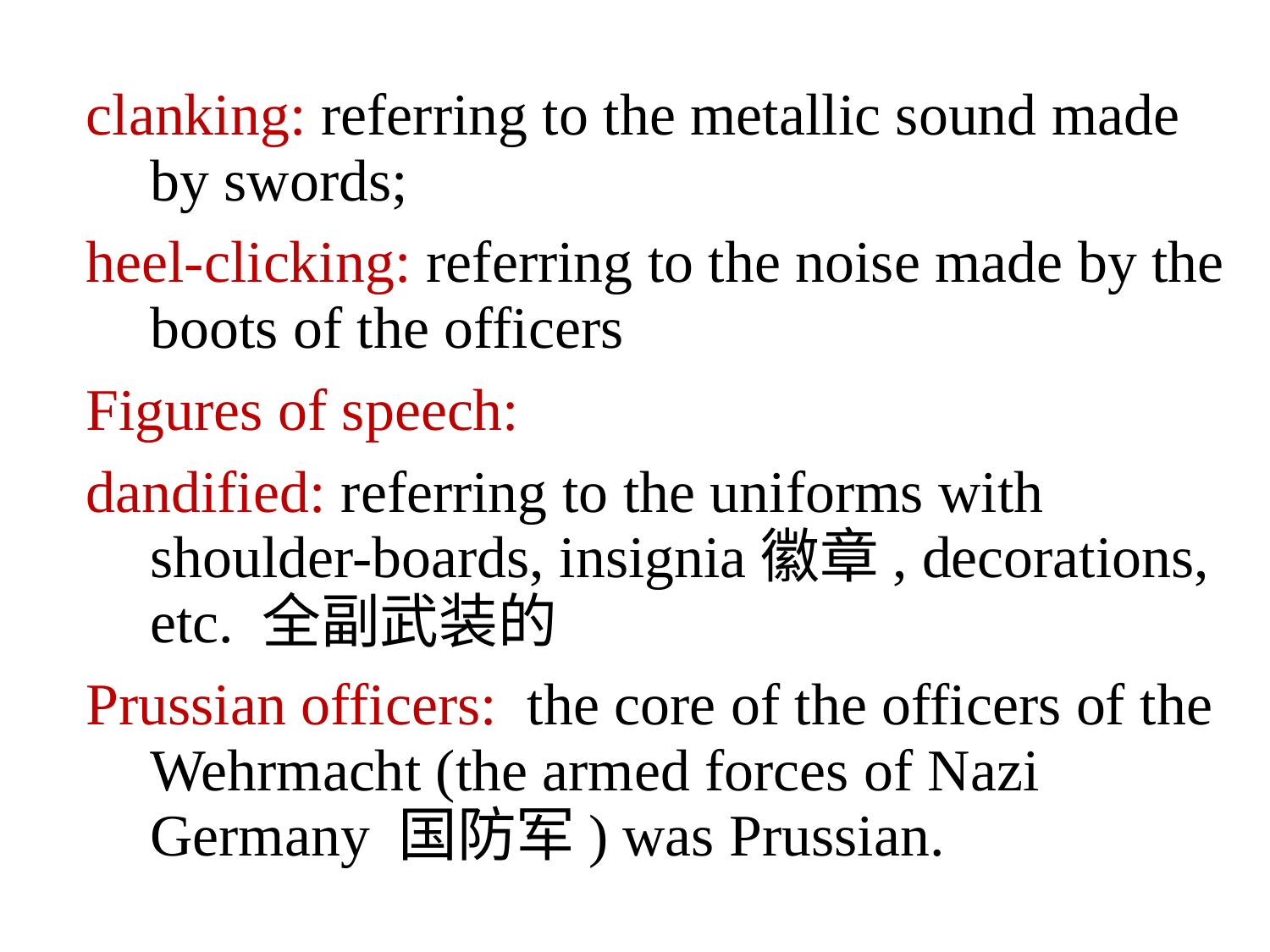

clanking: referring to the metallic sound made by swords;
heel-clicking: referring to the noise made by the boots of the officers
Figures of speech:
dandified: referring to the uniforms with shoulder-boards, insignia徽章, decorations, etc. 全副武装的
Prussian officers:  the core of the officers of the Wehrmacht (the armed forces of Nazi Germany 国防军) was Prussian.